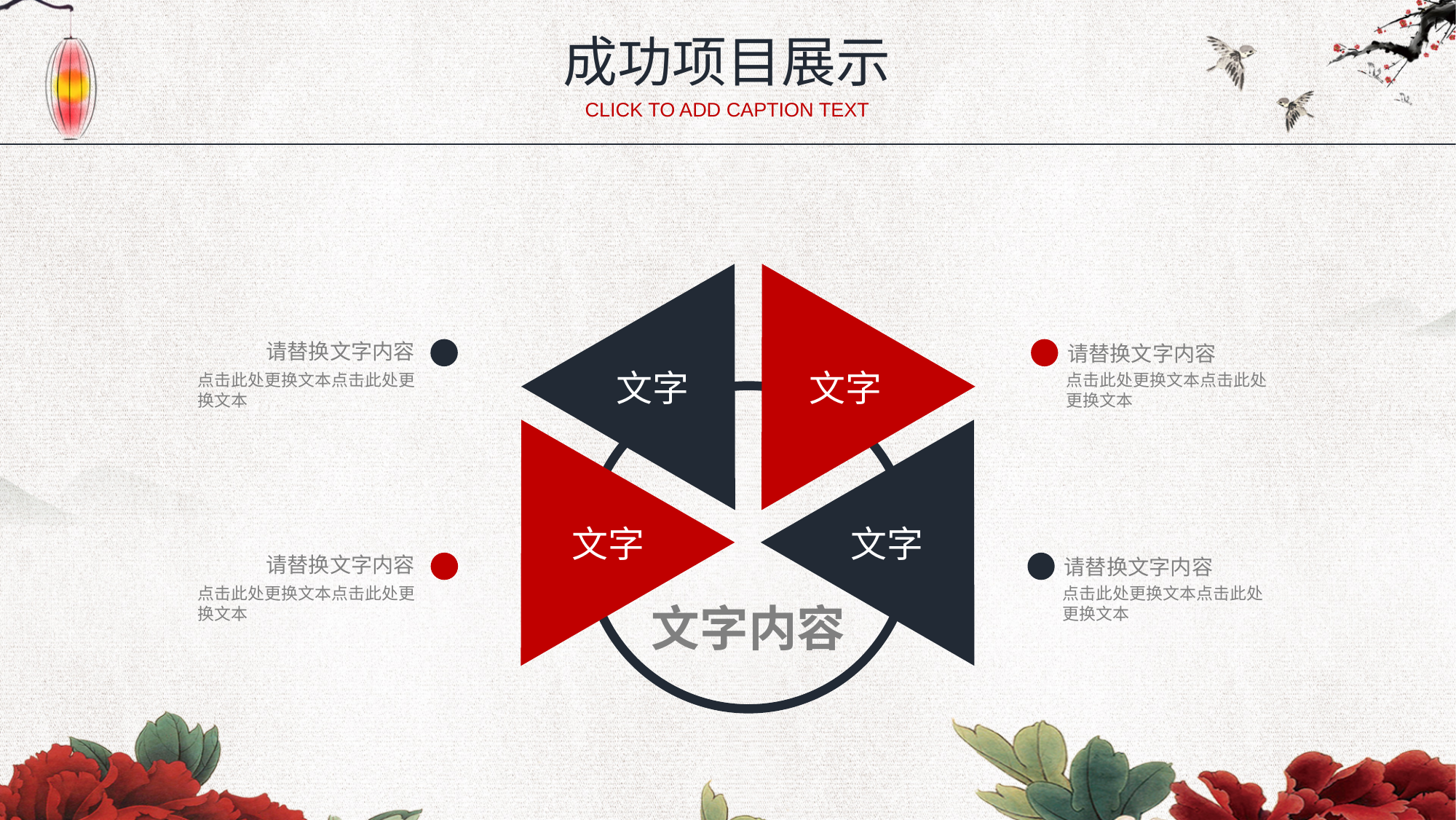

成功项目展示
CLICK TO ADD CAPTION TEXT
文字
文字
文字内容
文字
文字
请替换文字内容
请替换文字内容

点击此处更换文本点击此处更换文本
点击此处更换文本点击此处更换文本
请替换文字内容
请替换文字内容

点击此处更换文本点击此处更换文本
点击此处更换文本点击此处更换文本